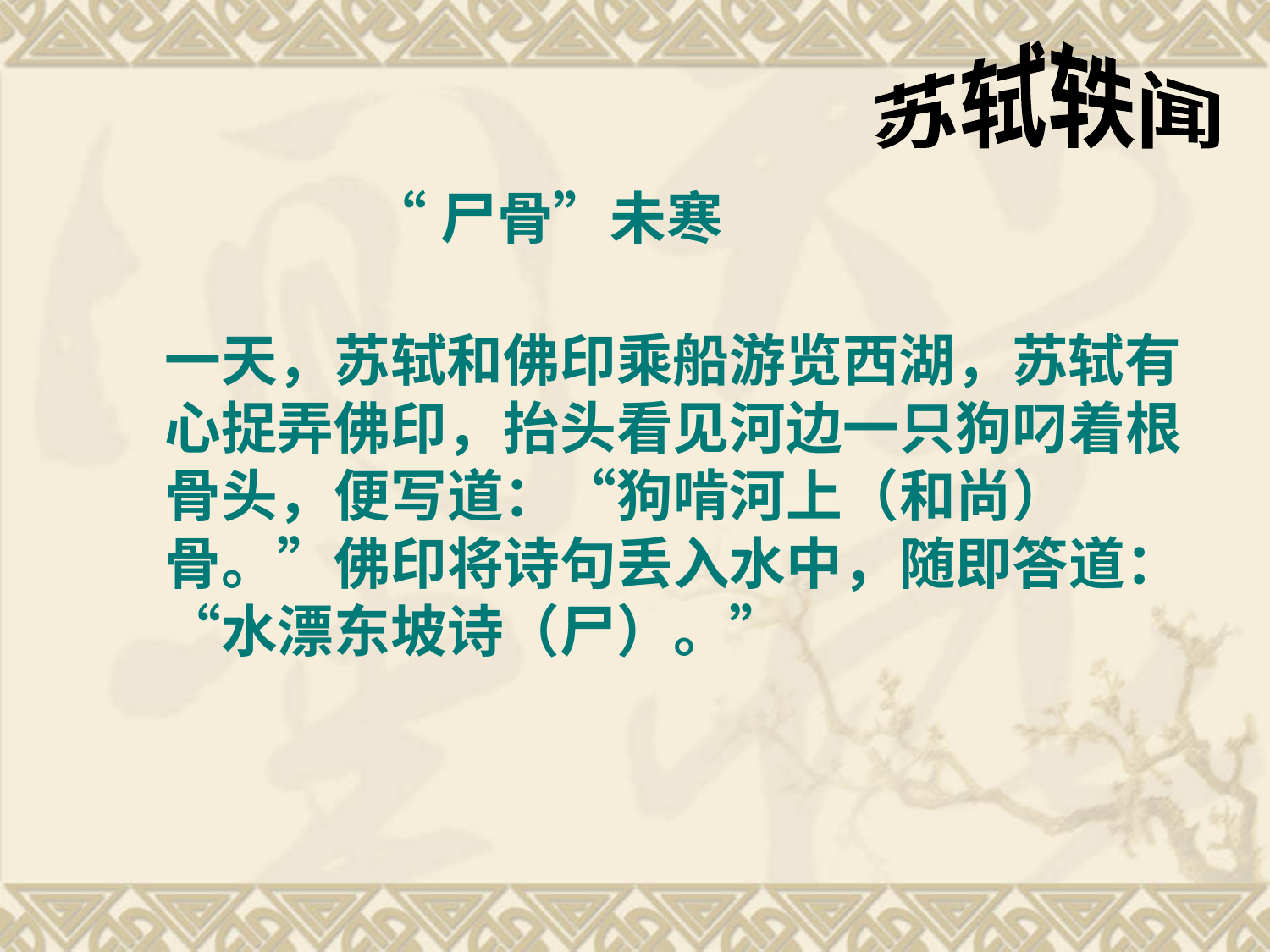

苏轼轶闻
“尸骨”未寒
一天，苏轼和佛印乘船游览西湖，苏轼有心捉弄佛印，抬头看见河边一只狗叼着根骨头，便写道：“狗啃河上（和尚）骨。”佛印将诗句丢入水中，随即答道：“水漂东坡诗（尸）。”